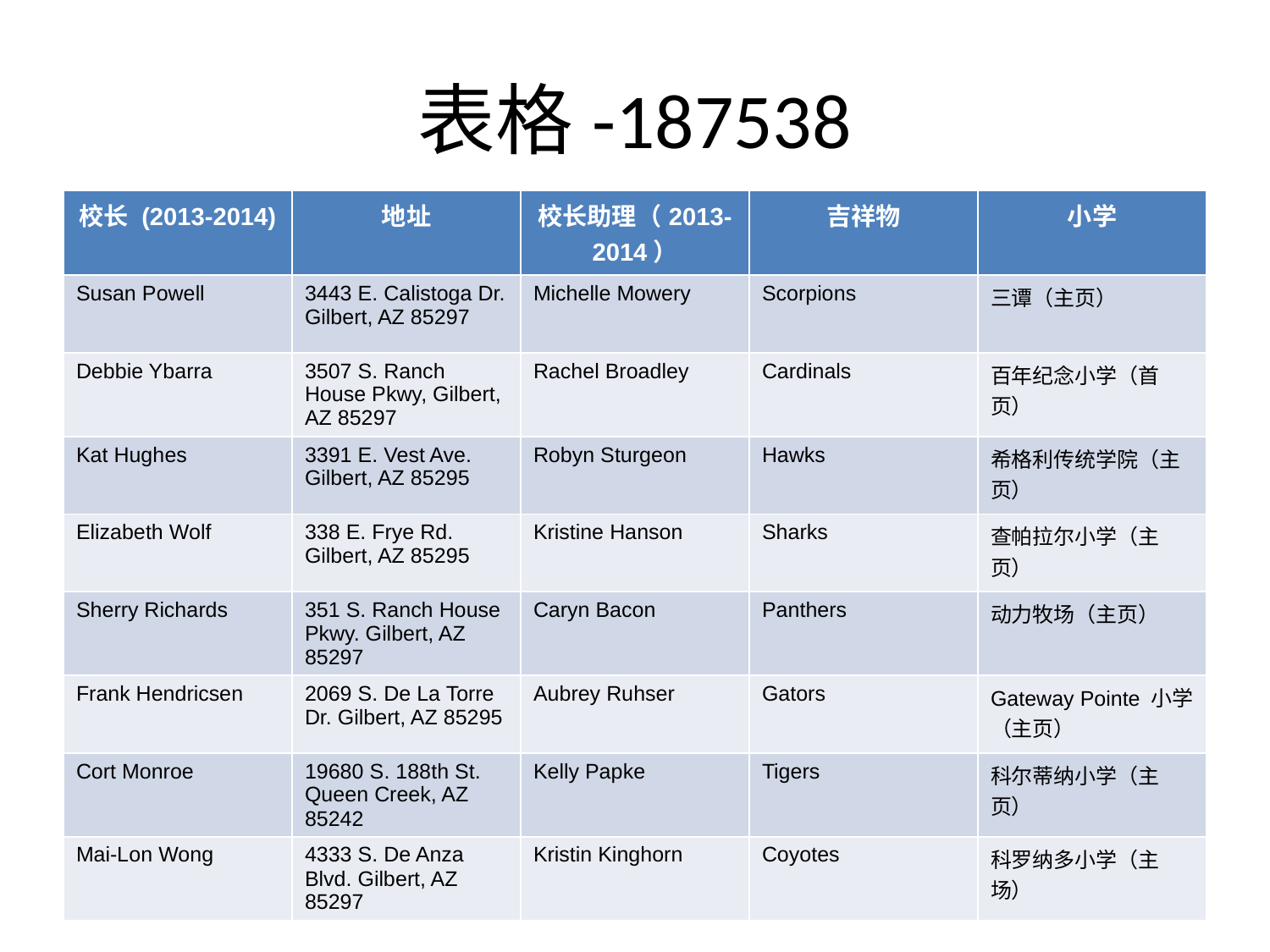

# 表格-187538
| 校长 (2013-2014) | 地址 | 校长助理（2013-2014） | 吉祥物 | 小学 |
| --- | --- | --- | --- | --- |
| Susan Powell | 3443 E. Calistoga Dr. Gilbert, AZ 85297 | Michelle Mowery | Scorpions | 三谭（主页） |
| Debbie Ybarra | 3507 S. Ranch House Pkwy, Gilbert, AZ 85297 | Rachel Broadley | Cardinals | 百年纪念小学（首页） |
| Kat Hughes | 3391 E. Vest Ave. Gilbert, AZ 85295 | Robyn Sturgeon | Hawks | 希格利传统学院（主页） |
| Elizabeth Wolf | 338 E. Frye Rd. Gilbert, AZ 85295 | Kristine Hanson | Sharks | 查帕拉尔小学（主页） |
| Sherry Richards | 351 S. Ranch House Pkwy. Gilbert, AZ 85297 | Caryn Bacon | Panthers | 动力牧场（主页） |
| Frank Hendricsen | 2069 S. De La Torre Dr. Gilbert, AZ 85295 | Aubrey Ruhser | Gators | Gateway Pointe 小学（主页） |
| Cort Monroe | 19680 S. 188th St. Queen Creek, AZ 85242 | Kelly Papke | Tigers | 科尔蒂纳小学（主页） |
| Mai-Lon Wong | 4333 S. De Anza Blvd. Gilbert, AZ 85297 | Kristin Kinghorn | Coyotes | 科罗纳多小学（主场） |